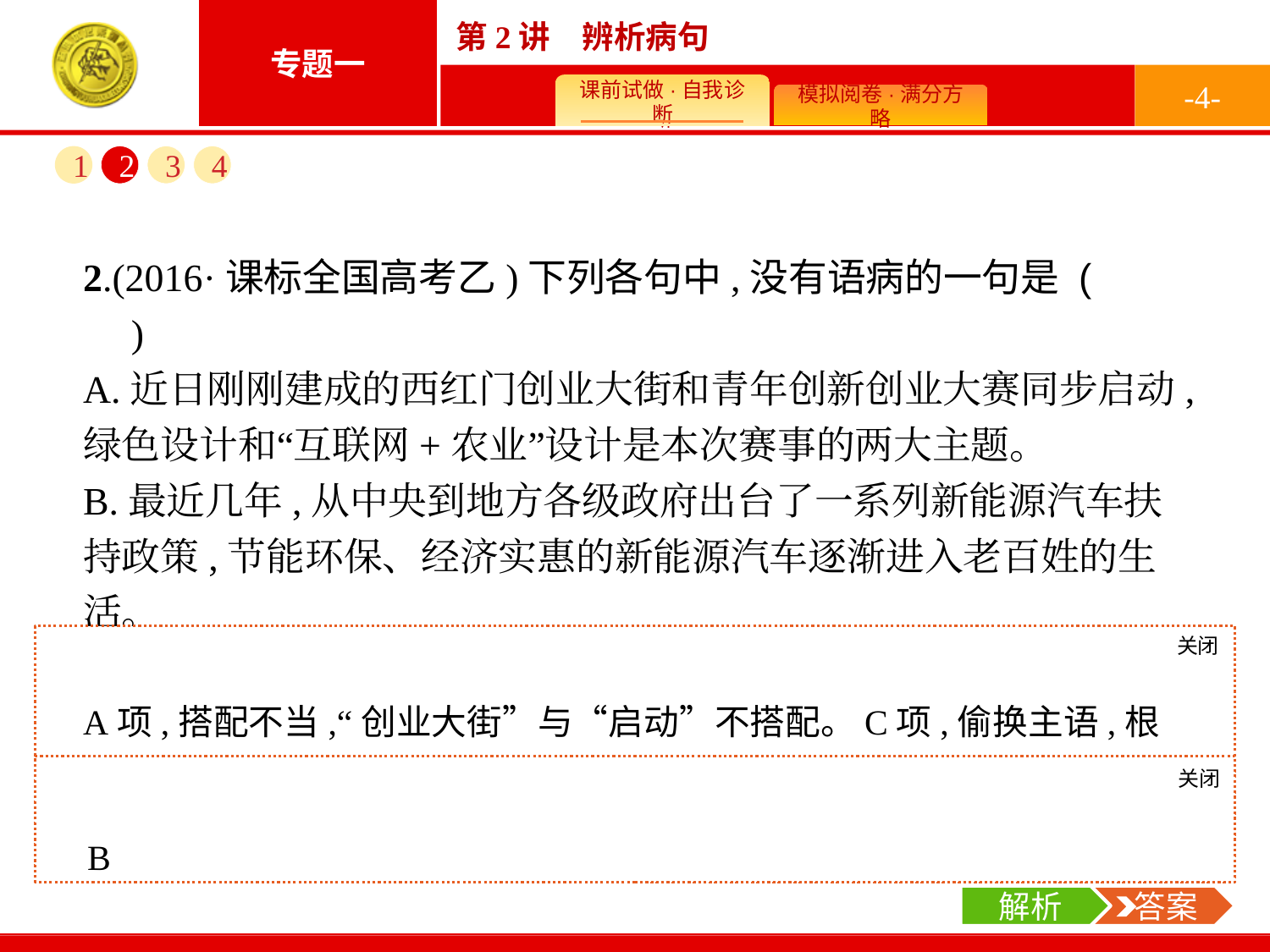

-4-
1
2
3
4
2.(2016·课标全国高考乙)下列各句中,没有语病的一句是 (　　)
A.近日刚刚建成的西红门创业大街和青年创新创业大赛同步启动,绿色设计和“互联网+农业”设计是本次赛事的两大主题。
B.最近几年,从中央到地方各级政府出台了一系列新能源汽车扶持政策,节能环保、经济实惠的新能源汽车逐渐进入老百姓的生活。
C.实时性是以互联网为载体的新媒体的重要特点,是通过图片、声音、文字对新近发生和正在发生的事件进行传播的。
D.广西传统文化既具有典型的本土特色,又兼有受中原文化、客家文化、湘楚文化共同影响下形成的其他特点。

关闭
解析

A项,搭配不当,“创业大街”与“启动”不搭配。C项,偷换主语,根据句意,可在“是”前加主语“新媒体”。D项,句式杂糅,应为“受……影响形成的”或“在……影响下形成的”。

关闭
解析
  答案

B
解析
  答案